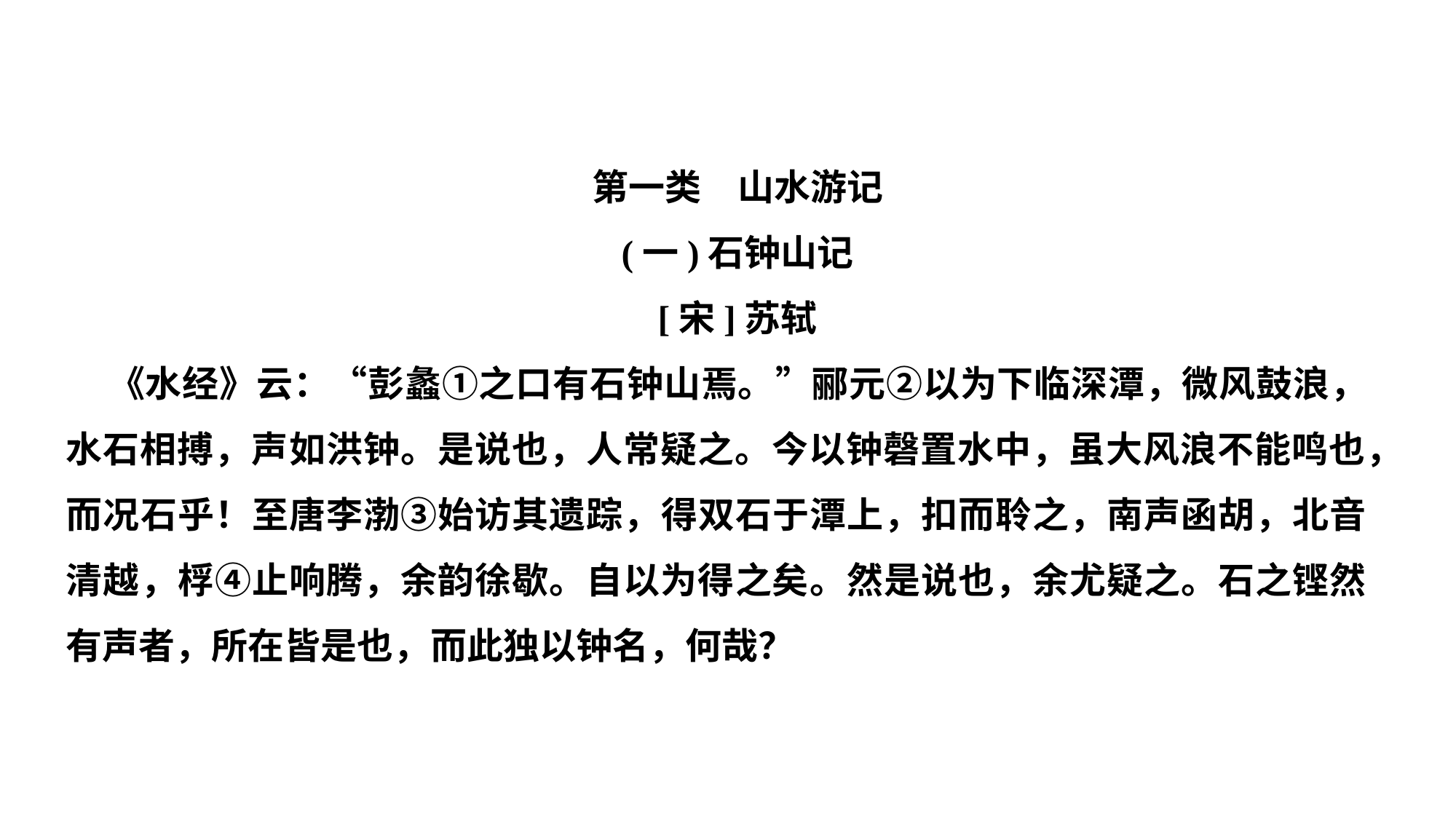

第一类　山水游记
(一)石钟山记
[宋]苏轼
《水经》云：“彭蠡①之口有石钟山焉。”郦元②以为下临深潭，微风鼓浪，水石相搏，声如洪钟。是说也，人常疑之。今以钟磬置水中，虽大风浪不能鸣也，而况石乎！至唐李渤③始访其遗踪，得双石于潭上，扣而聆之，南声函胡，北音清越，桴④止响腾，余韵徐歇。自以为得之矣。然是说也，余尤疑之。石之铿然有声者，所在皆是也，而此独以钟名，何哉？